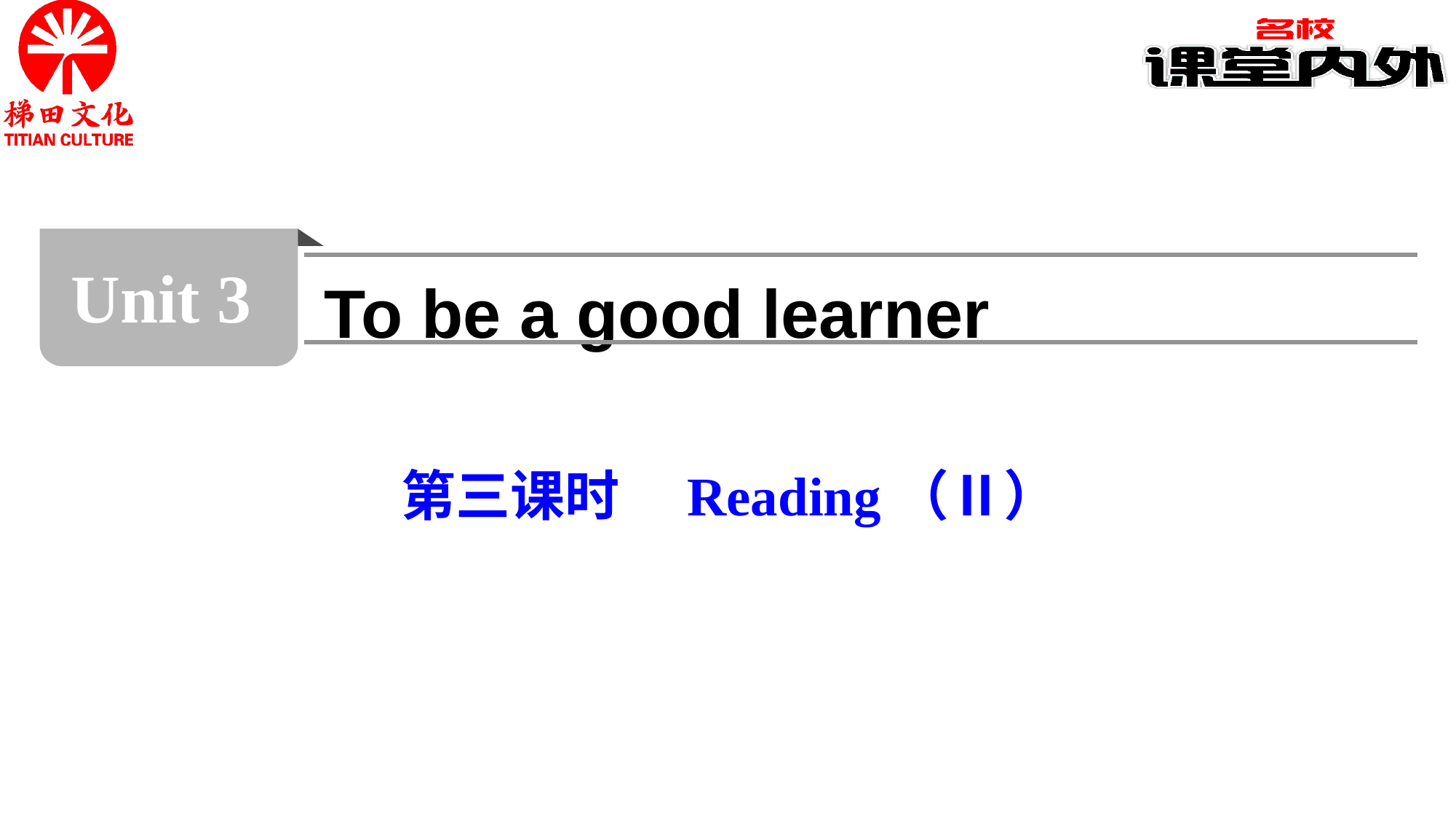

Unit 3
To be a good learner
第三课时　Reading（Ⅱ）